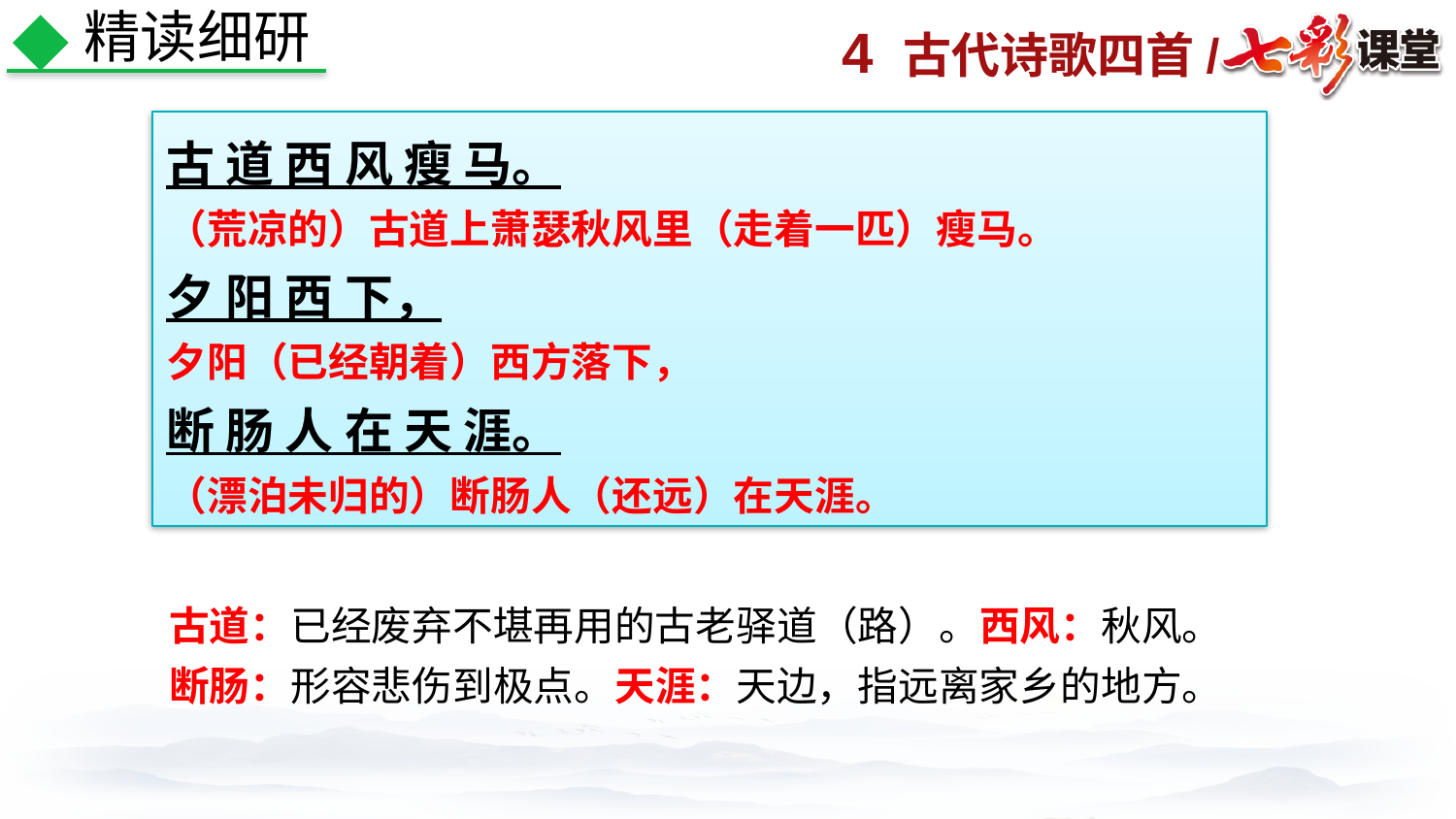

精读细研

古 道 西 风 瘦 马。
（荒凉的）古道上萧瑟秋风里（走着一匹）瘦马。
夕 阳 西 下，
夕阳（已经朝着）西方落下，
断 肠 人 在 天 涯。
（漂泊未归的）断肠人（还远）在天涯。
古道：已经废弃不堪再用的古老驿道（路）。西风：秋风。
断肠：形容悲伤到极点。天涯：天边，指远离家乡的地方。